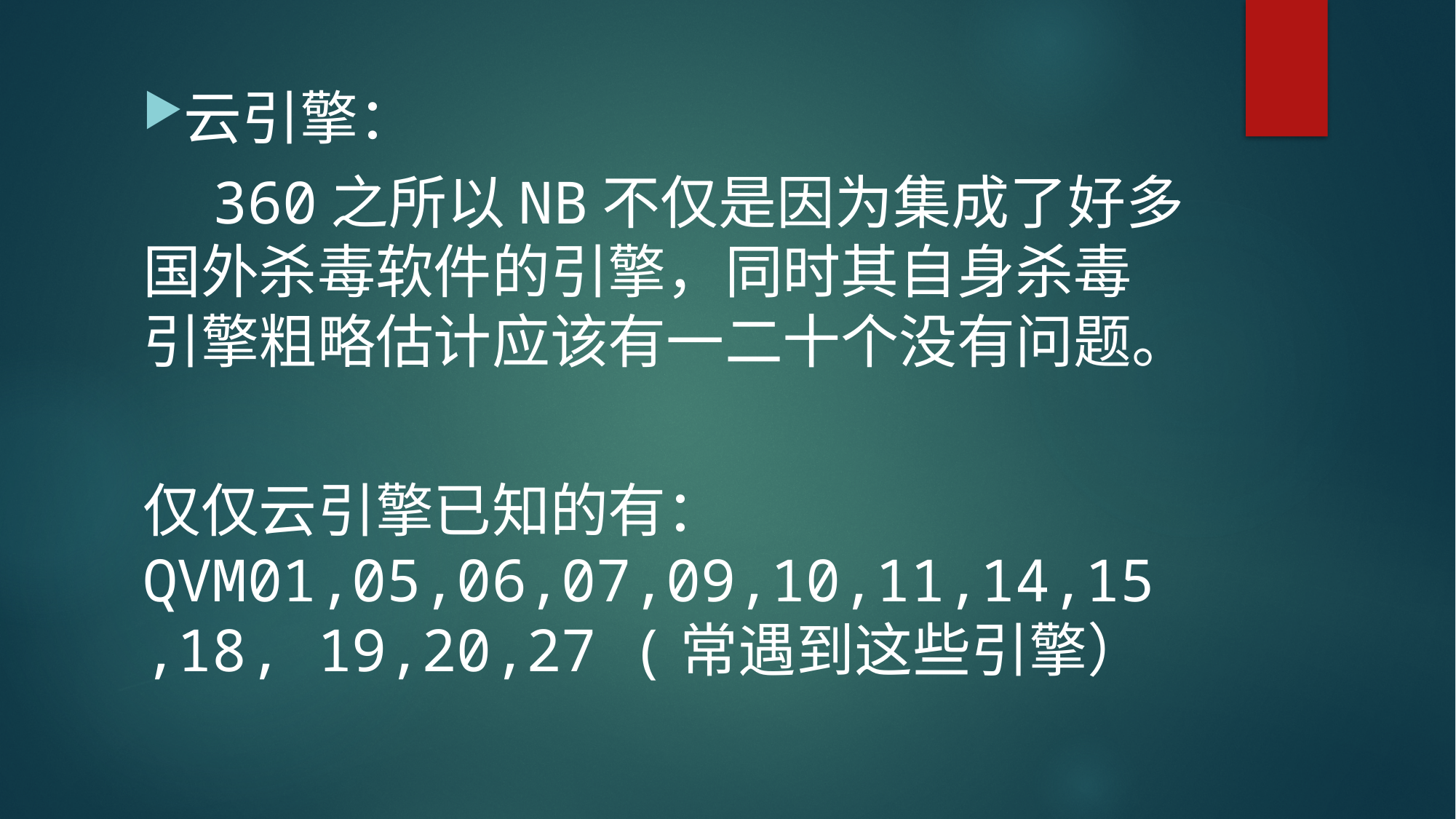

云引擎：
  360之所以NB不仅是因为集成了好多国外杀毒软件的引擎，同时其自身杀毒引擎粗略估计应该有一二十个没有问题。

仅仅云引擎已知的有：QVM01,05,06,07,09,10,11,14,15,18, 19,20,27 (常遇到这些引擎）